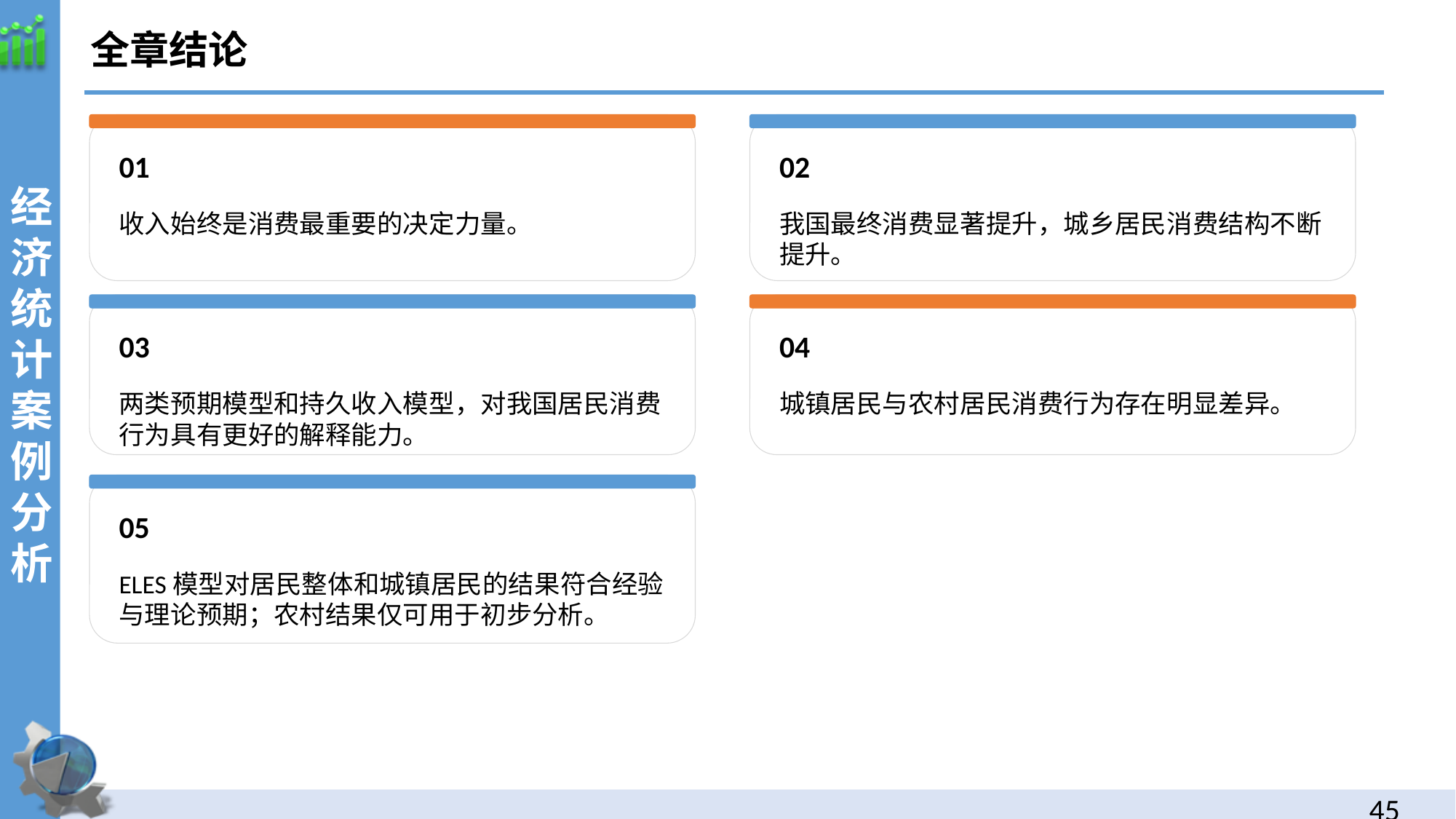

全章结论

经济统计案例分析

01
02
收入始终是消费最重要的决定力量。
我国最终消费显著提升，城乡居民消费结构不断提升。

03
04
两类预期模型和持久收入模型，对我国居民消费行为具有更好的解释能力。
城镇居民与农村居民消费行为存在明显差异。

05
ELES模型对居民整体和城镇居民的结果符合经验与理论预期；农村结果仅可用于初步分析。
45